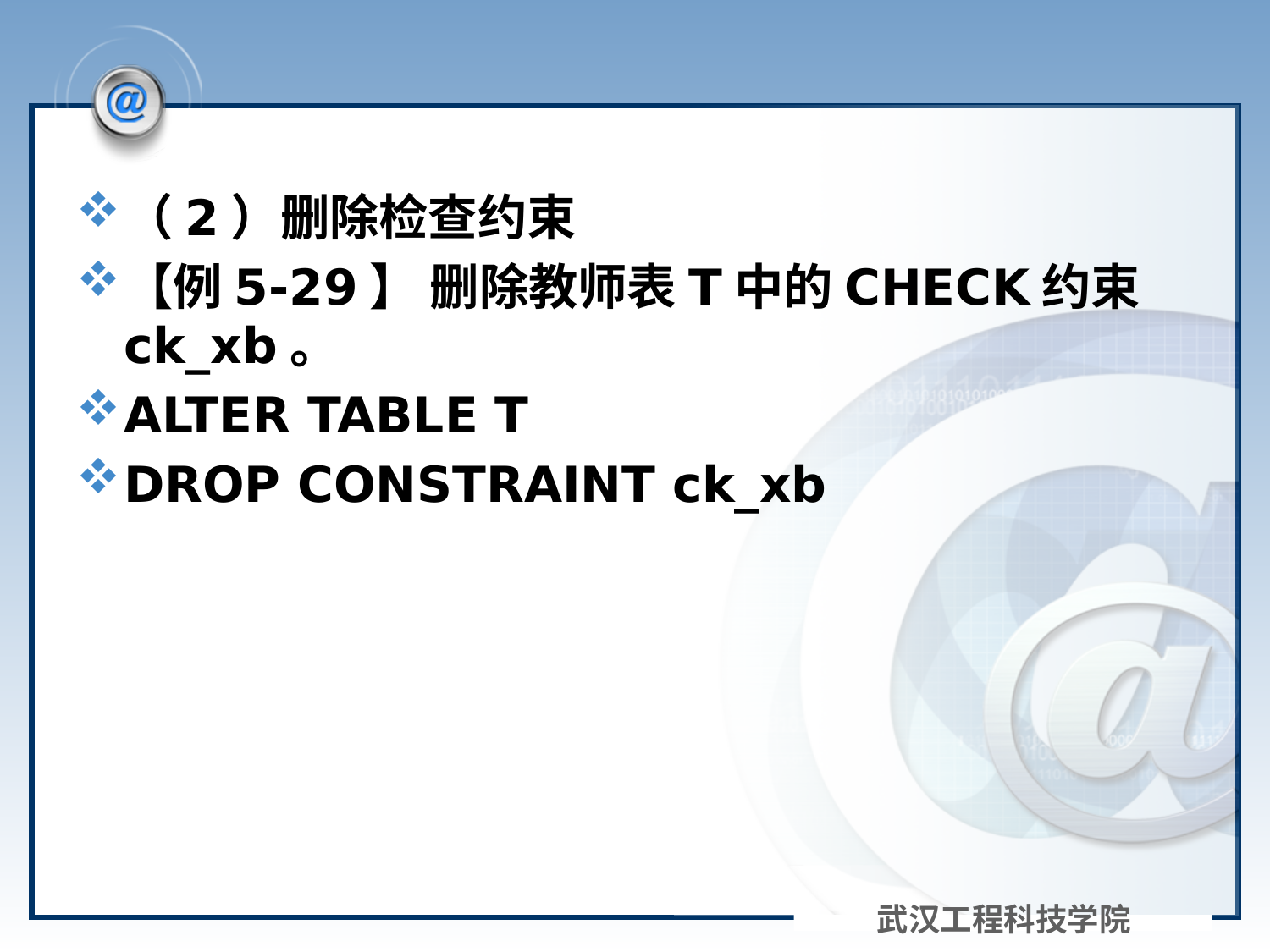

#
（2）删除检查约束
【例5-29】 删除教师表T中的CHECK约束ck_xb。
ALTER TABLE T
DROP CONSTRAINT ck_xb

武汉工程科技学院